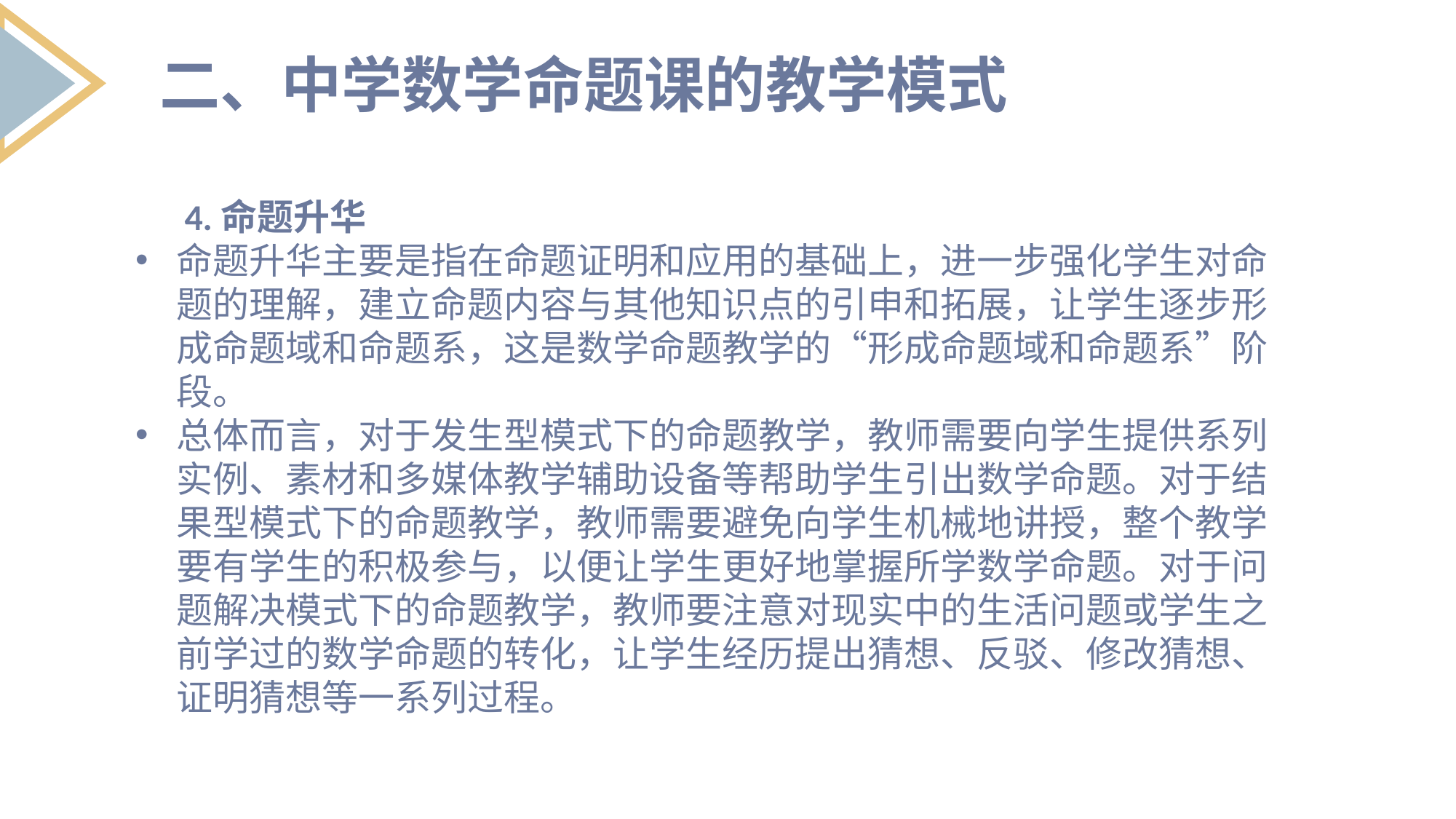

二、中学数学命题课的教学模式

      4.命题升华
命题升华主要是指在命题证明和应用的基础上，进一步强化学生对命题的理解，建立命题内容与其他知识点的引申和拓展，让学生逐步形成命题域和命题系，这是数学命题教学的“形成命题域和命题系”阶段。
总体而言，对于发生型模式下的命题教学，教师需要向学生提供系列实例、素材和多媒体教学辅助设备等帮助学生引出数学命题。对于结果型模式下的命题教学，教师需要避免向学生机械地讲授，整个教学要有学生的积极参与，以便让学生更好地掌握所学数学命题。对于问题解决模式下的命题教学，教师要注意对现实中的生活问题或学生之前学过的数学命题的转化，让学生经历提出猜想、反驳、修改猜想、证明猜想等一系列过程。